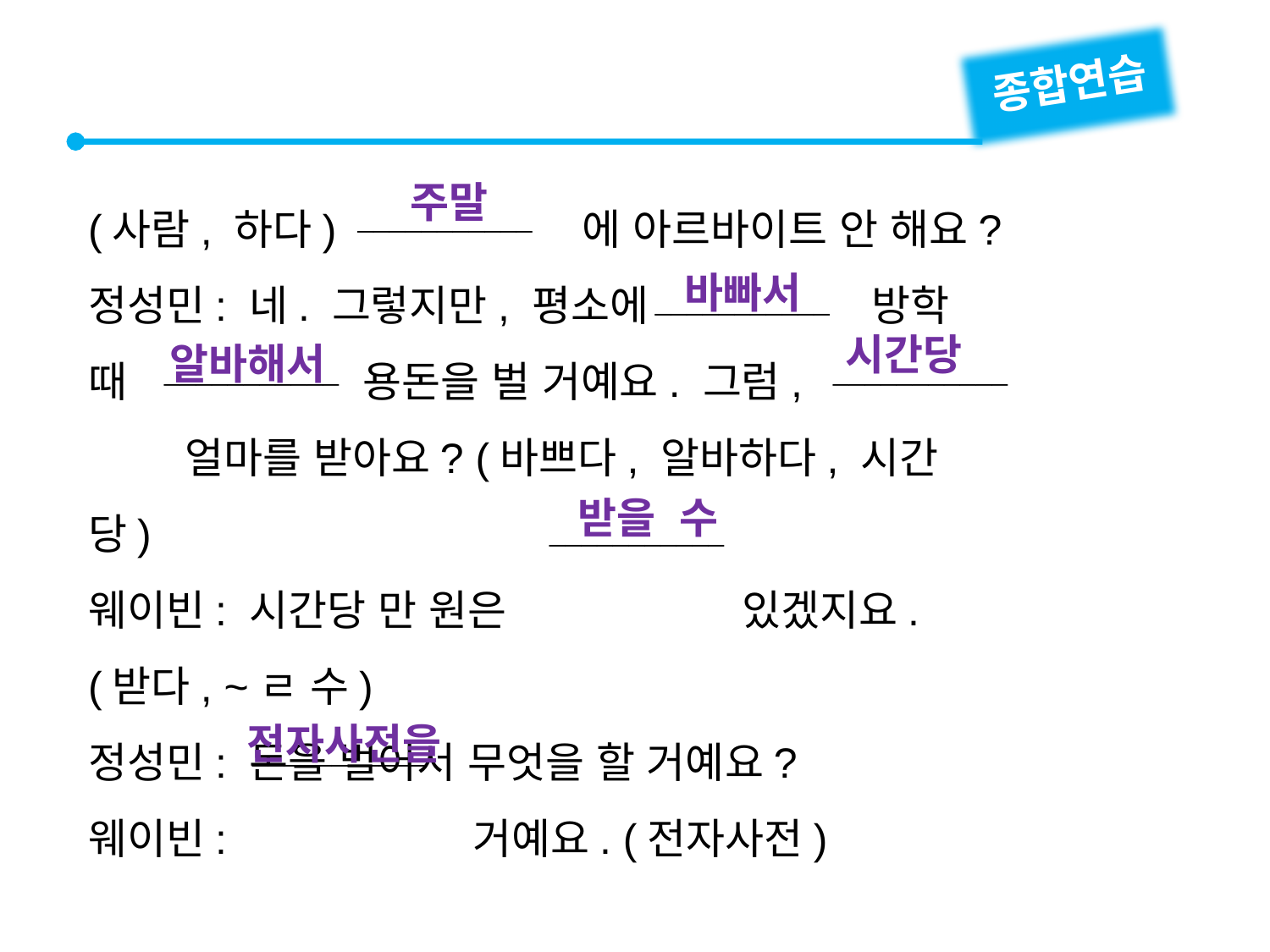

종합연습
주말
(사람, 하다) 　　　　　 에 아르바이트 안 해요?
정성민: 네. 그렇지만, 평소에 　　　　　방학
때 　　　　　 용돈을 벌 거예요. 그럼, 　　　　　 얼마를 받아요? (바쁘다, 알바하다, 시간당)
웨이빈: 시간당 만 원은 　　　　　 있겠지요. (받다, ~ㄹ 수)
정성민: 돈을 벌어서 무엇을 할 거예요?
웨이빈: 　　　　　 거예요. (전자사전)
___________
바빠서
___________
시간당
알바해서
___________
___________
받을  수
___________
전자사전을
___________